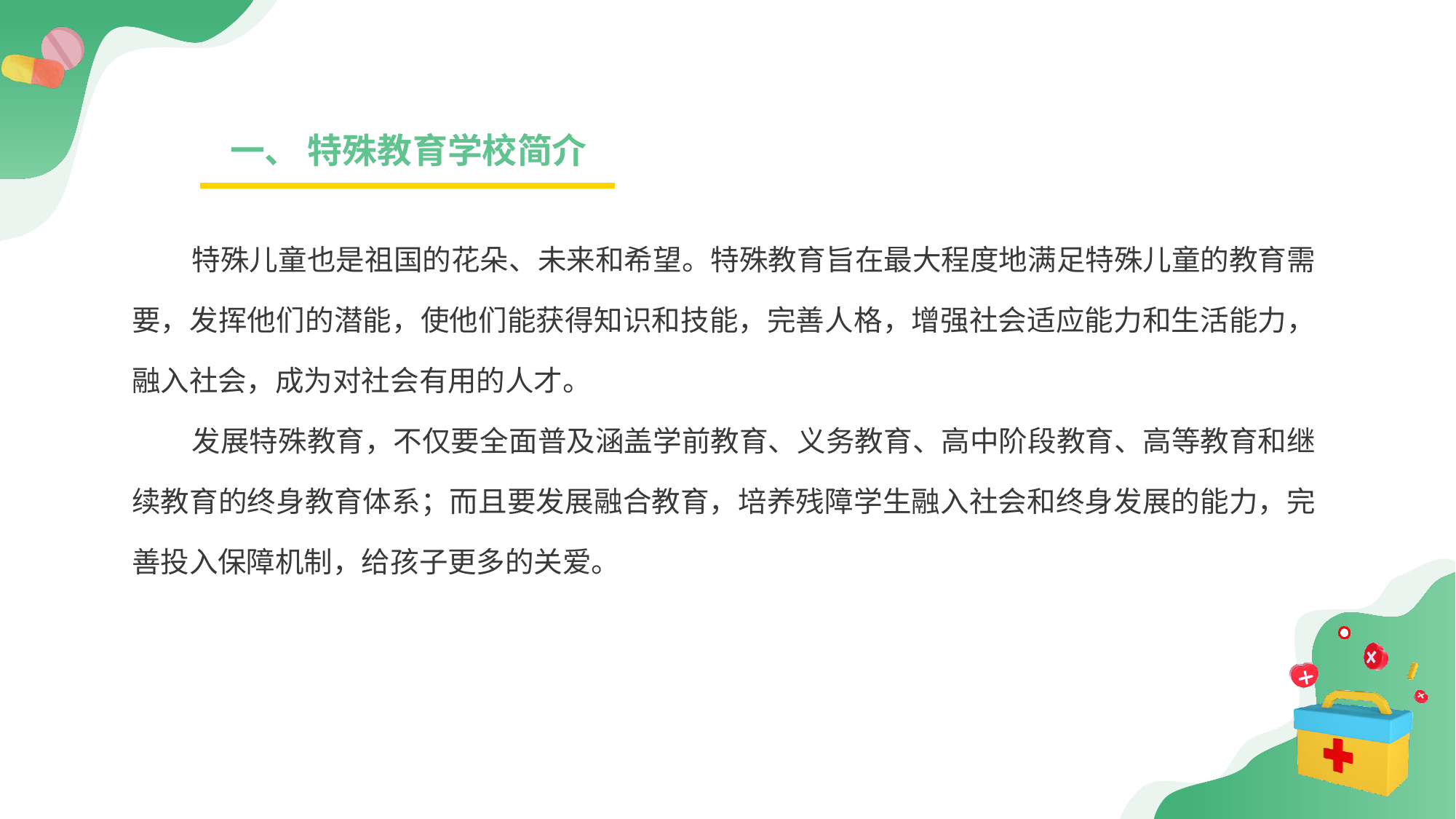

一、 特殊教育学校简介
特殊儿童也是祖国的花朵、未来和希望。特殊教育旨在最大程度地满足特殊儿童的教育需要，发挥他们的潜能，使他们能获得知识和技能，完善人格，增强社会适应能力和生活能力，融入社会，成为对社会有用的人才。
发展特殊教育，不仅要全面普及涵盖学前教育、义务教育、高中阶段教育、高等教育和继续教育的终身教育体系；而且要发展融合教育，培养残障学生融入社会和终身发展的能力，完善投入保障机制，给孩子更多的关爱。